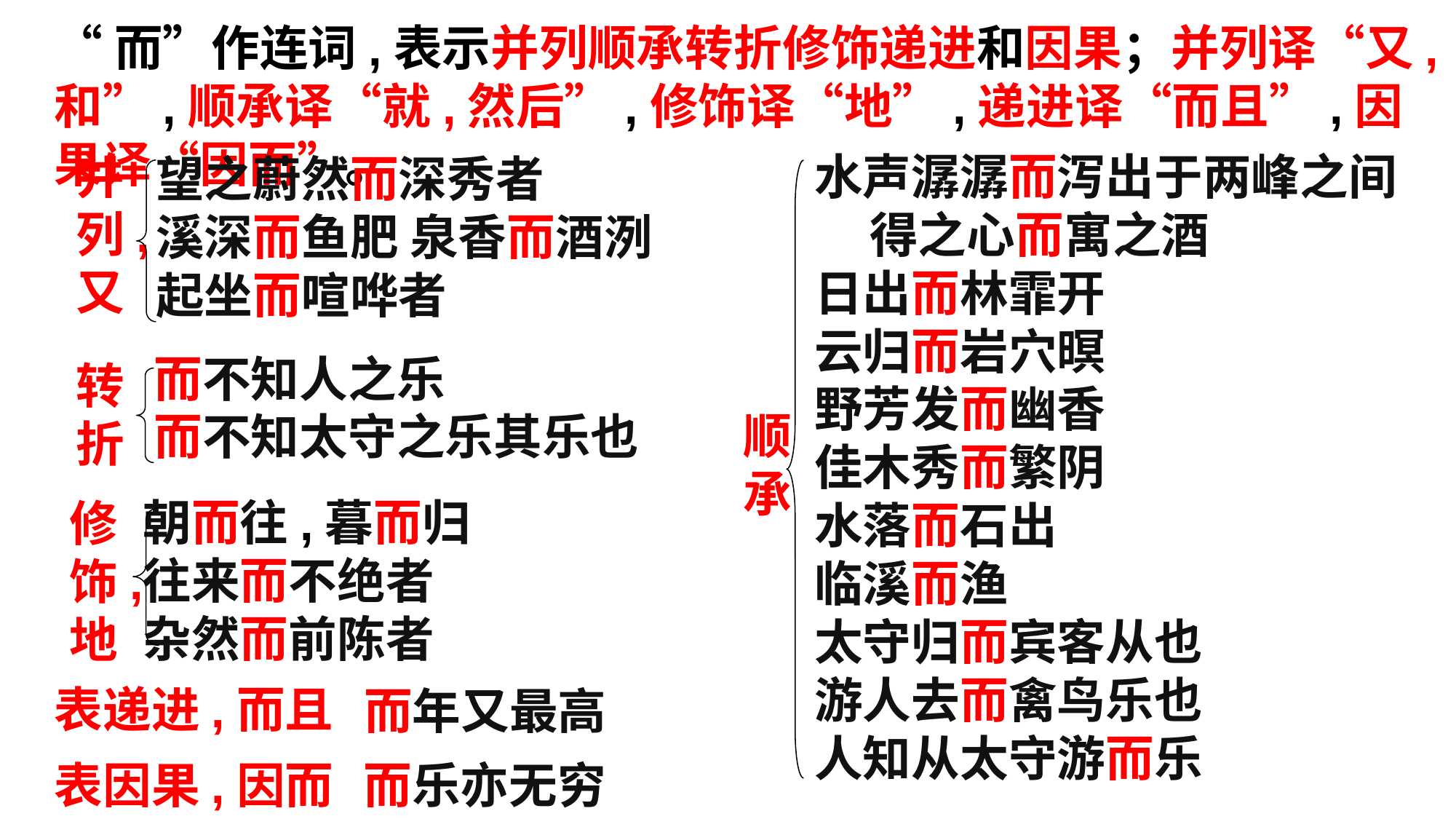

“而”作连词,表示并列顺承转折修饰递进和因果；并列译“又,和”,顺承译“就,然后”,修饰译“地”,递进译“而且”,因果译“因而”。
并列,又
水声潺潺而泻出于两峰之间      得之心而寓之酒
日出而林霏开
云归而岩穴暝
野芳发而幽香
佳木秀而繁阴
水落而石出
临溪而渔
太守归而宾客从也
游人去而禽鸟乐也
人知从太守游而乐
望之蔚然而深秀者
溪深而鱼肥 泉香而酒洌
起坐而喧哗者

而不知人之乐               而不知太守之乐其乐也
转折

顺承
朝而往,暮而归
往来而不绝者
杂然而前陈者
修饰,地

表递进,而且
而年又最高
表因果,因而
而乐亦无穷